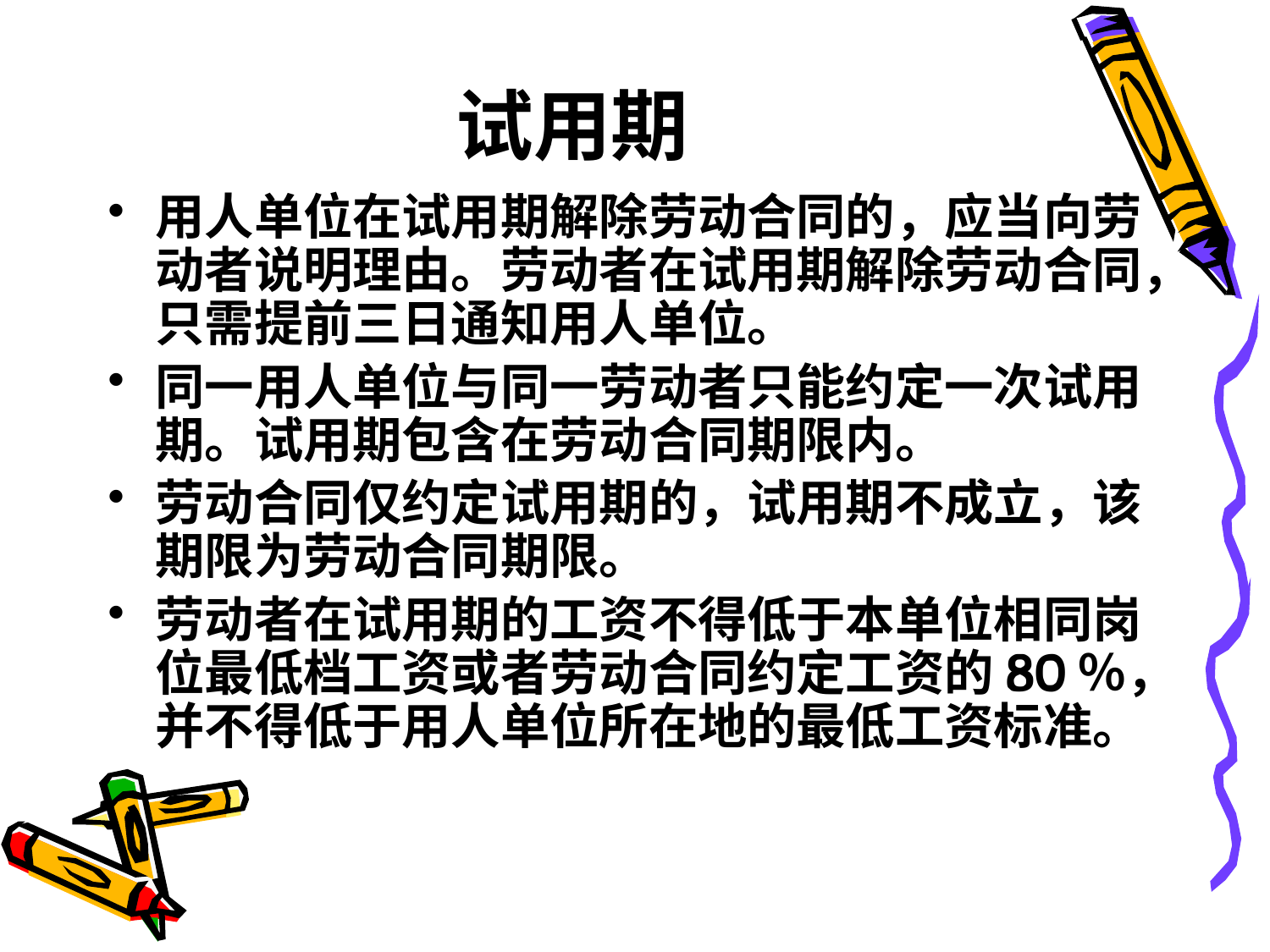

# 试用期
用人单位在试用期解除劳动合同的，应当向劳动者说明理由。劳动者在试用期解除劳动合同，只需提前三日通知用人单位。
同一用人单位与同一劳动者只能约定一次试用期。试用期包含在劳动合同期限内。
劳动合同仅约定试用期的，试用期不成立，该期限为劳动合同期限。
劳动者在试用期的工资不得低于本单位相同岗位最低档工资或者劳动合同约定工资的80％，并不得低于用人单位所在地的最低工资标准。